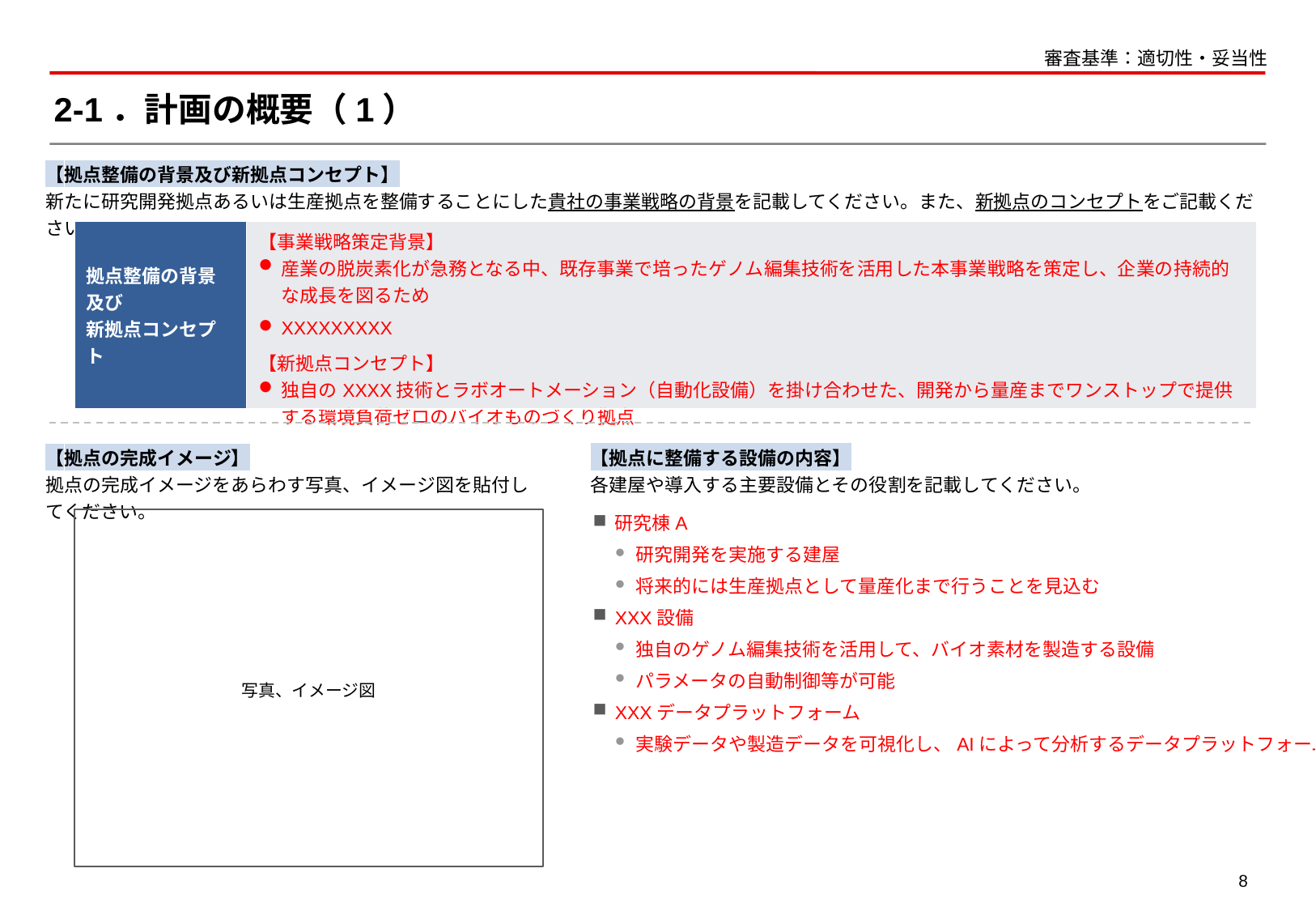

審査基準：適切性・妥当性
# 2-1．計画の概要（1）
【拠点整備の背景及び新拠点コンセプト】
新たに研究開発拠点あるいは生産拠点を整備することにした貴社の事業戦略の背景を記載してください。また、新拠点のコンセプトをご記載ください。
| 拠点整備の背景及び 新拠点コンセプト | 【事業戦略策定背景】 産業の脱炭素化が急務となる中、既存事業で培ったゲノム編集技術を活用した本事業戦略を策定し、企業の持続的な成長を図るため XXXXXXXXX 【新拠点コンセプト】 独自のXXXX技術とラボオートメーション（自動化設備）を掛け合わせた、開発から量産までワンストップで提供する環境負荷ゼロのバイオものづくり拠点 |
| --- | --- |
【拠点に整備する設備の内容】
各建屋や導入する主要設備とその役割を記載してください。
【拠点の完成イメージ】
拠点の完成イメージをあらわす写真、イメージ図を貼付してください。
研究棟A
研究開発を実施する建屋
将来的には生産拠点として量産化まで行うことを見込む
XXX設備
独自のゲノム編集技術を活用して、バイオ素材を製造する設備
パラメータの自動制御等が可能
XXXデータプラットフォーム
実験データや製造データを可視化し、AIによって分析するデータプラットフォーム
写真、イメージ図